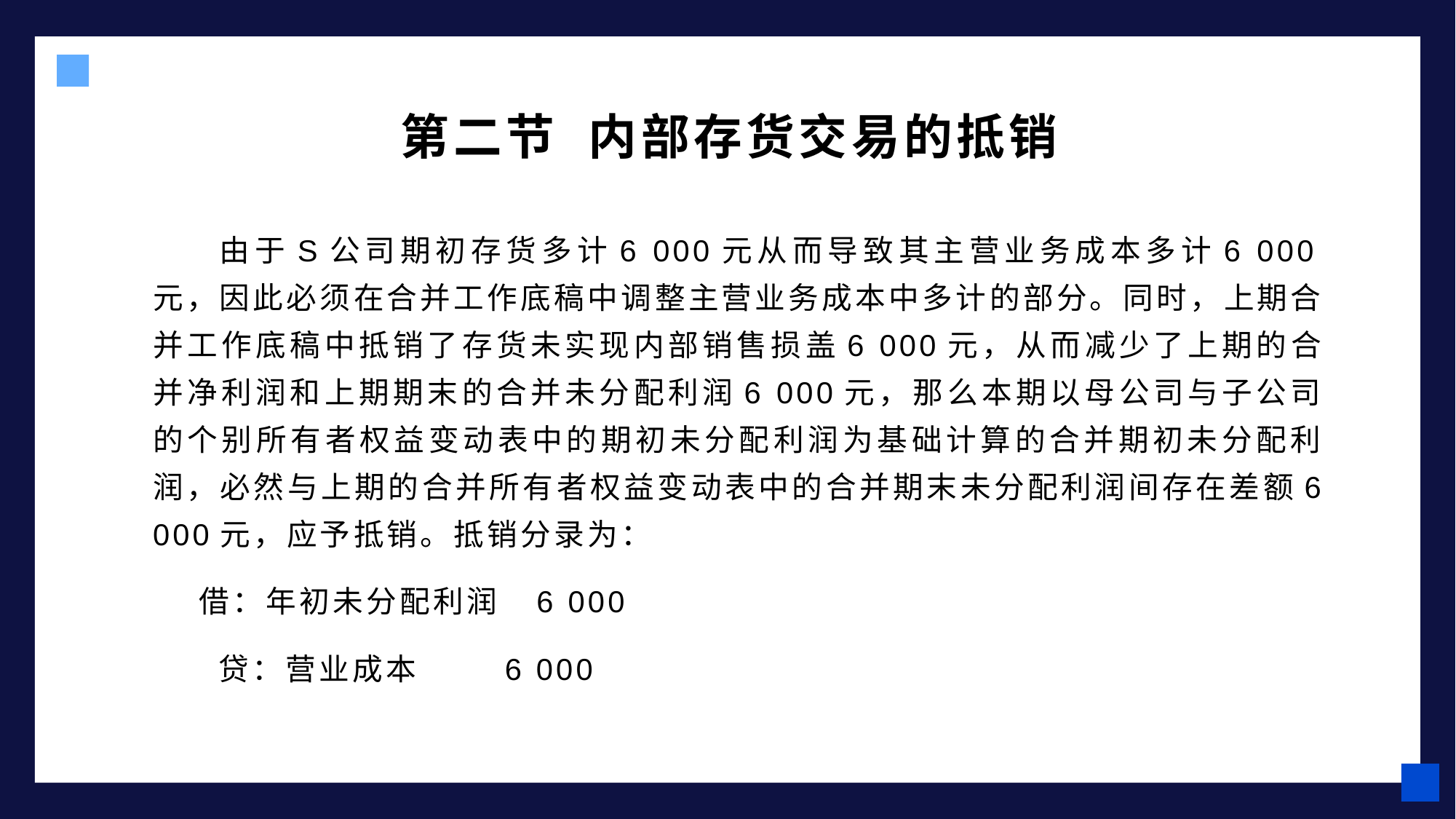

第二节  内部存货交易的抵销
由于S公司期初存货多计6 000元从而导致其主营业务成本多计6 000元，因此必须在合并工作底稿中调整主营业务成本中多计的部分。同时，上期合并工作底稿中抵销了存货未实现内部销售损盖6 000元，从而减少了上期的合并净利润和上期期末的合并未分配利润6 000元，那么本期以母公司与子公司的个别所有者权益变动表中的期初未分配利润为基础计算的合并期初未分配利润，必然与上期的合并所有者权益变动表中的合并期末未分配利润间存在差额6 000元，应予抵销。抵销分录为：
    借：年初未分配利润   6 000
      贷：营业成本        6 000